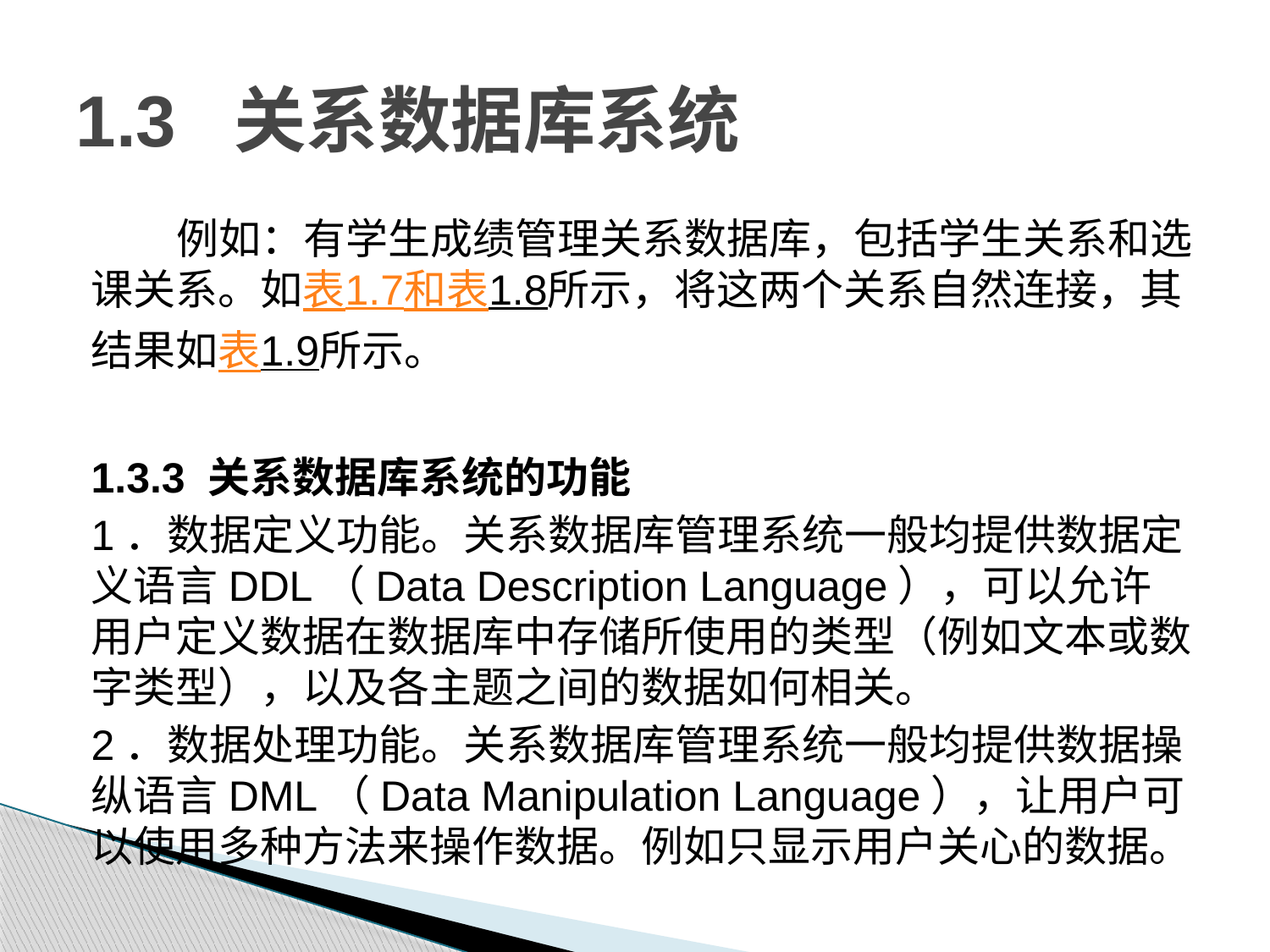

# 1.3  关系数据库系统
例如：有学生成绩管理关系数据库，包括学生关系和选课关系。如表1.7和表1.8所示，将这两个关系自然连接，其结果如表1.9所示。

1.3.3 关系数据库系统的功能
1．数据定义功能。关系数据库管理系统一般均提供数据定义语言DDL（Data Description Language），可以允许用户定义数据在数据库中存储所使用的类型（例如文本或数字类型），以及各主题之间的数据如何相关。
2．数据处理功能。关系数据库管理系统一般均提供数据操纵语言DML（Data Manipulation Language），让用户可以使用多种方法来操作数据。例如只显示用户关心的数据。